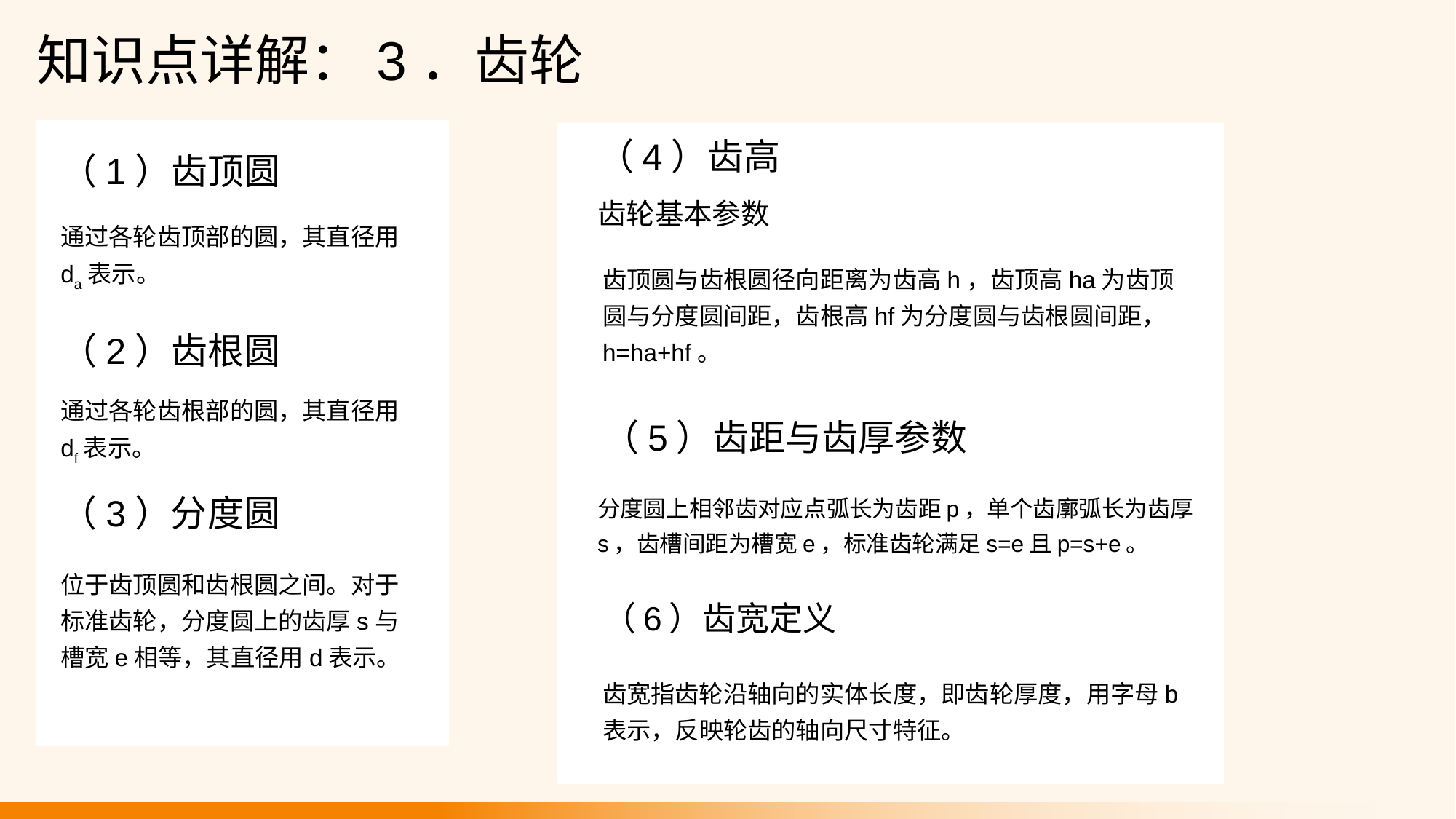

知识点详解：3．齿轮

（4）齿高
（1）齿顶圆
齿轮基本参数
通过各轮齿顶部的圆，其直径用da表示。
齿顶圆与齿根圆径向距离为齿高h，齿顶高ha为齿顶圆与分度圆间距，齿根高hf为分度圆与齿根圆间距，h=ha+hf。
（2）齿根圆
通过各轮齿根部的圆，其直径用df表示。
（5）齿距与齿厚参数
（3）分度圆
分度圆上相邻齿对应点弧长为齿距p，单个齿廓弧长为齿厚s，齿槽间距为槽宽e，标准齿轮满足s=e且p=s+e。
位于齿顶圆和齿根圆之间。对于标准齿轮，分度圆上的齿厚s与槽宽e相等，其直径用d表示。
（6）齿宽定义
齿宽指齿轮沿轴向的实体长度，即齿轮厚度，用字母b表示，反映轮齿的轴向尺寸特征。